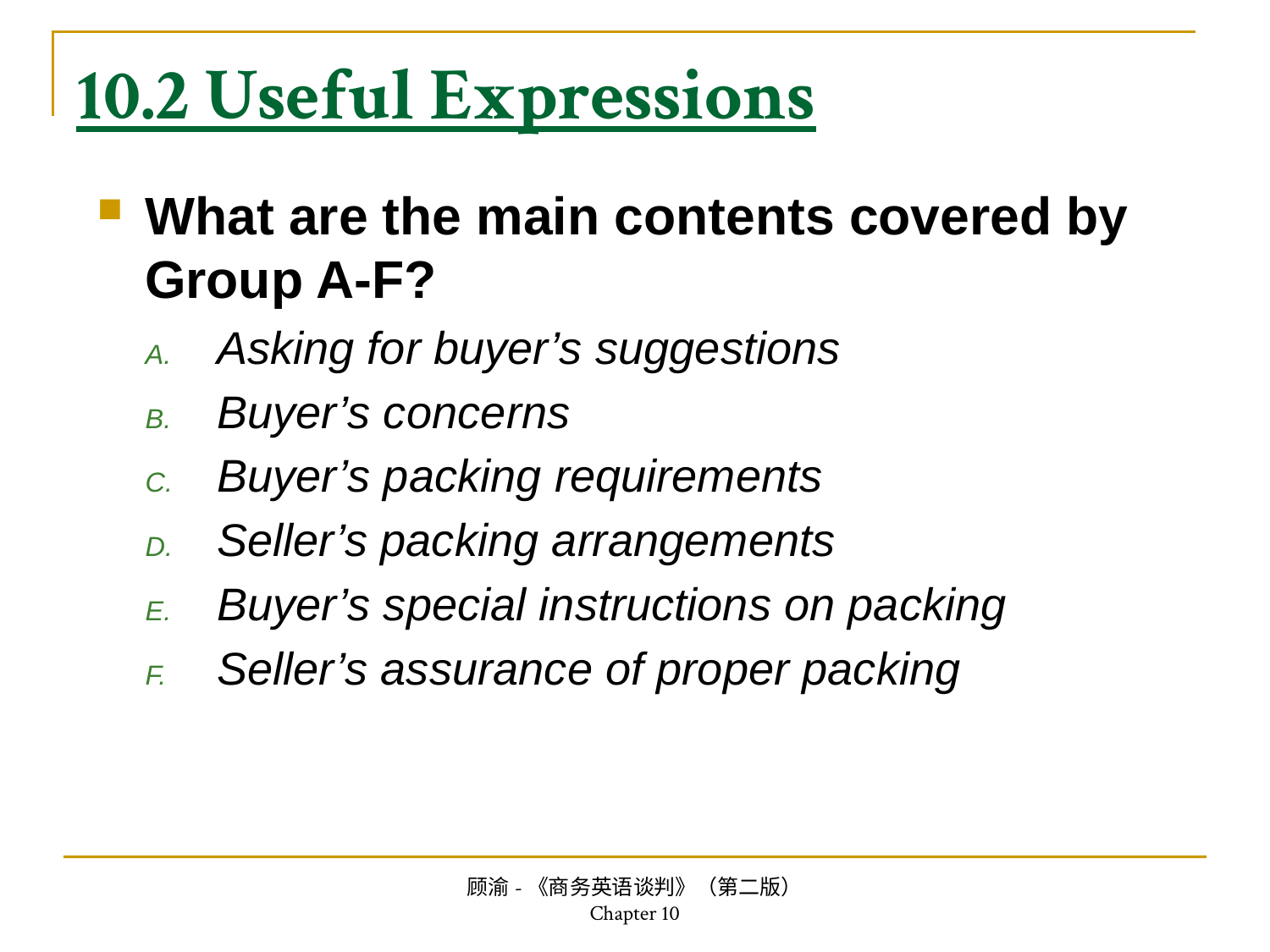

# 10.2 Useful Expressions
What are the main contents covered by Group A-F?
Asking for buyer’s suggestions
Buyer’s concerns
Buyer’s packing requirements
Seller’s packing arrangements
Buyer’s special instructions on packing
Seller’s assurance of proper packing

19
顾渝-《商务英语谈判》（第二版） Chapter 10